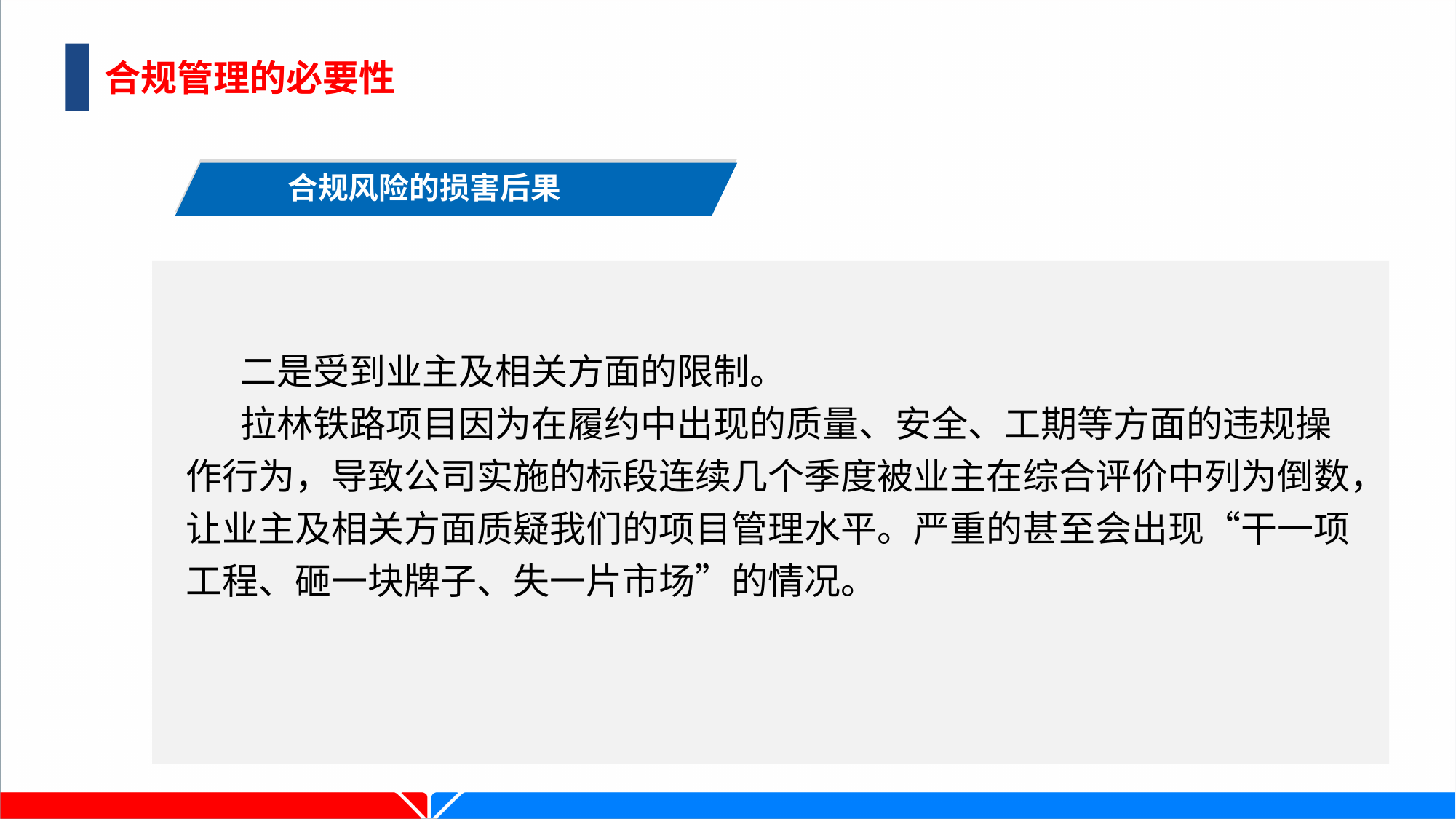

合规管理的必要性

合规风险的损害后果

二是受到业主及相关方面的限制。
拉林铁路项目因为在履约中出现的质量、安全、工期等方面的违规操作行为，导致公司实施的标段连续几个季度被业主在综合评价中列为倒数，让业主及相关方面质疑我们的项目管理水平。严重的甚至会出现“干一项工程、砸一块牌子、失一片市场”的情况。